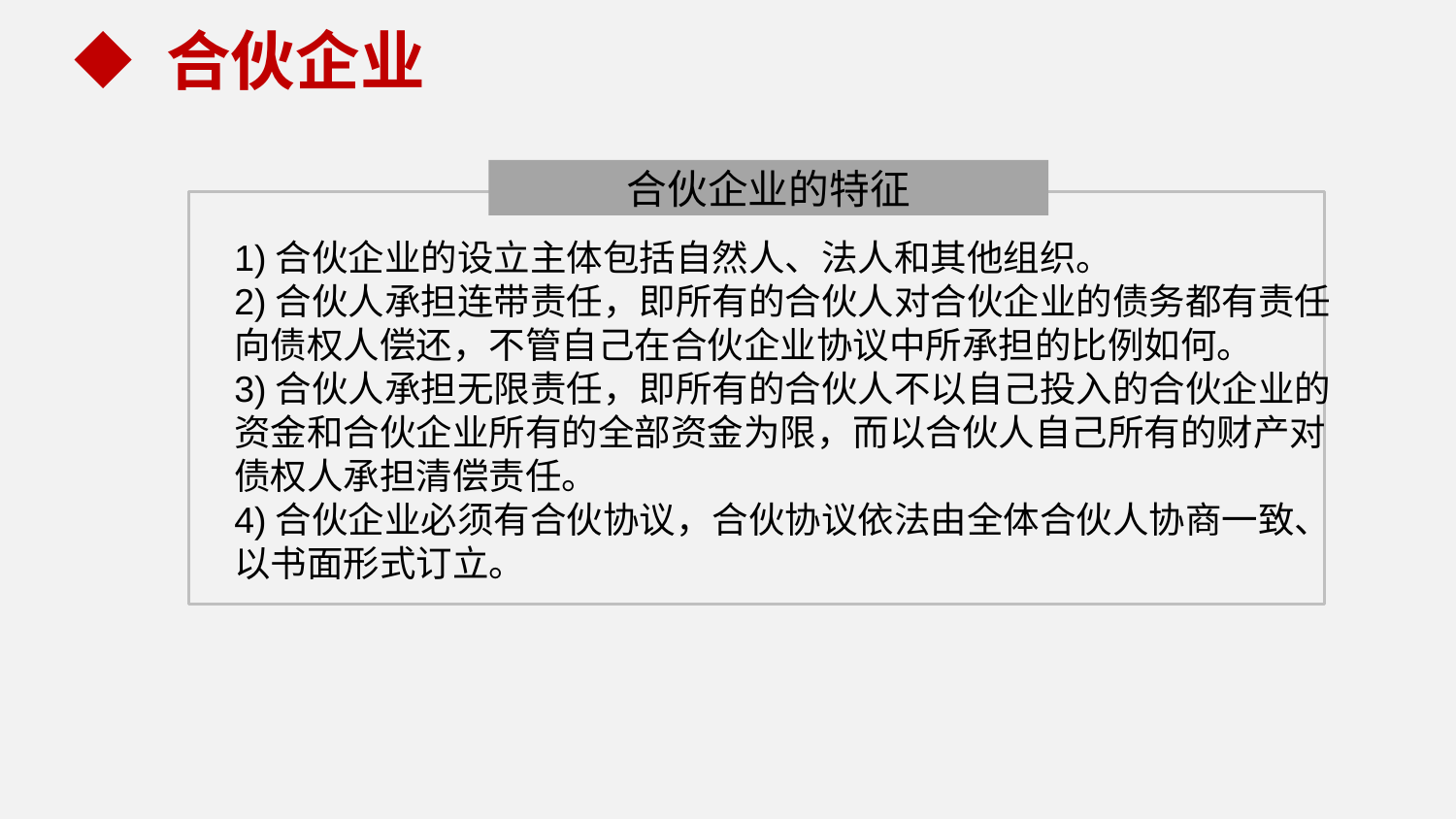

合伙企业
合伙企业的特征

1)合伙企业的设立主体包括自然人、法人和其他组织。
2)合伙人承担连带责任，即所有的合伙人对合伙企业的债务都有责任向债权人偿还，不管自己在合伙企业协议中所承担的比例如何。
3)合伙人承担无限责任，即所有的合伙人不以自己投入的合伙企业的资金和合伙企业所有的全部资金为限，而以合伙人自己所有的财产对债权人承担清偿责任。
4)合伙企业必须有合伙协议，合伙协议依法由全体合伙人协商一致、以书面形式订立。